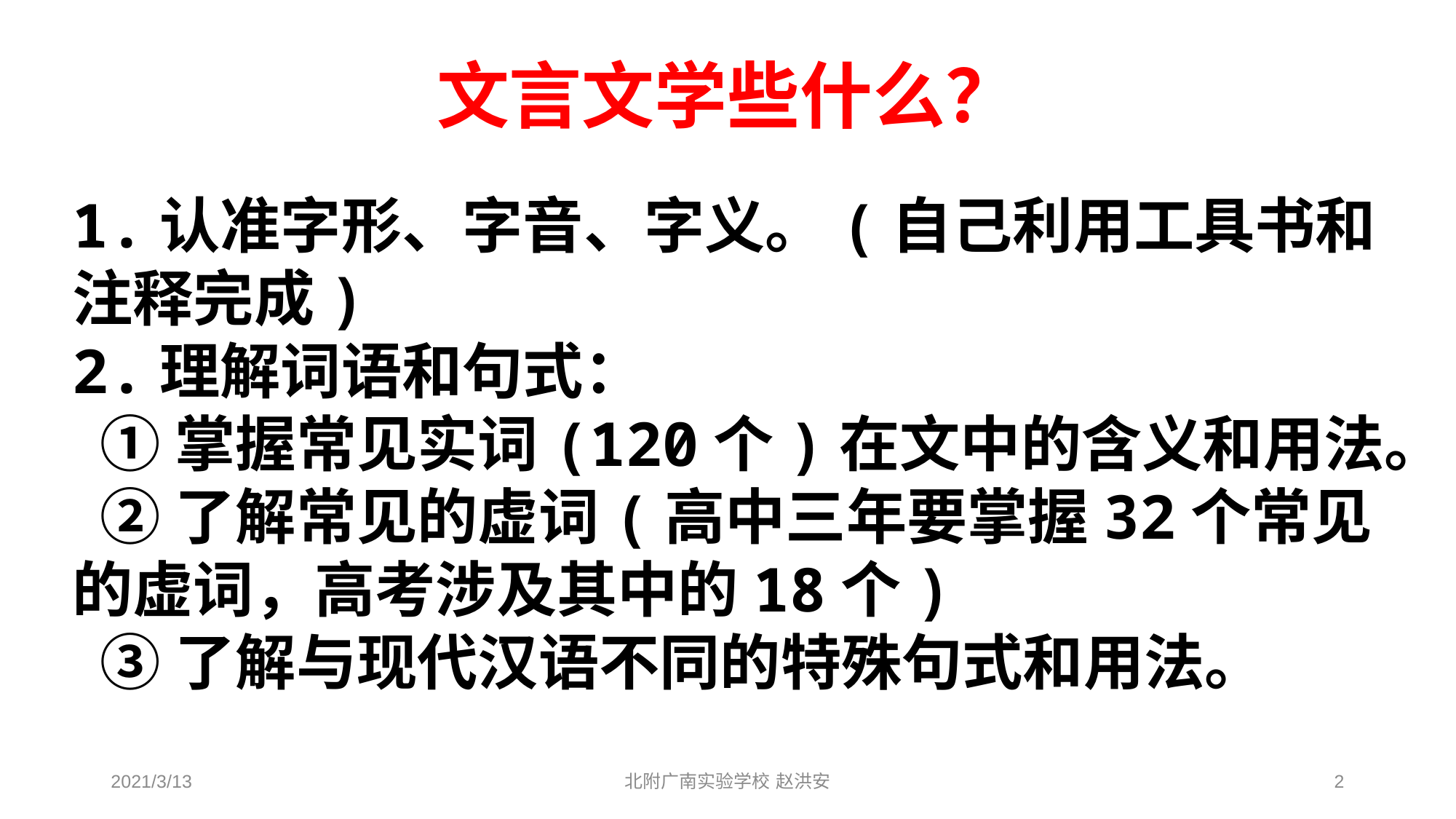

文言文学些什么？
1.认准字形、字音、字义。(自己利用工具书和注释完成)
2.理解词语和句式：
  ①掌握常见实词(120个)在文中的含义和用法。
  ②了解常见的虚词(高中三年要掌握32个常见的虚词，高考涉及其中的18个)
  ③了解与现代汉语不同的特殊句式和用法。
2021/3/13
北附广南实验学校 赵洪安
2